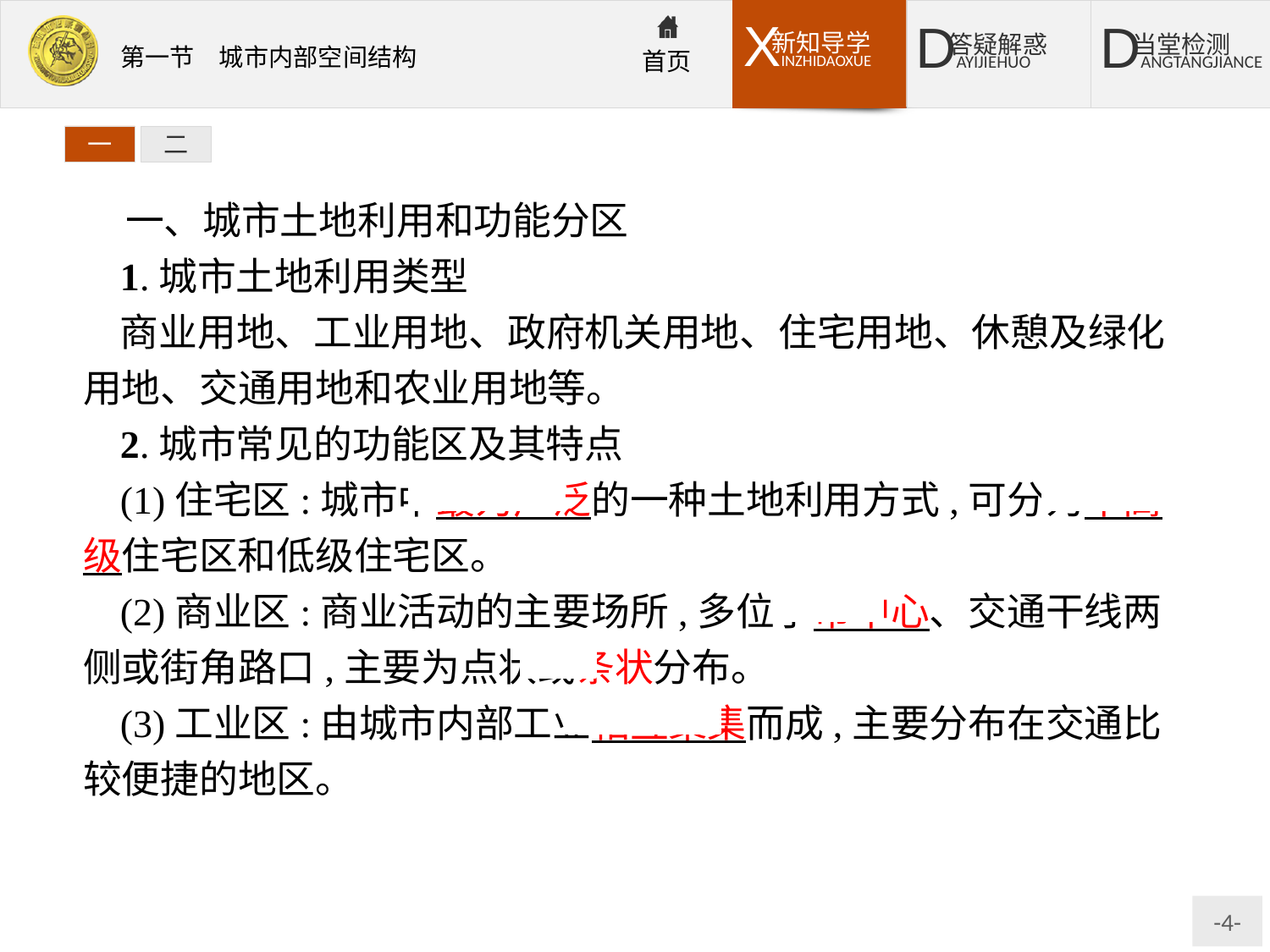

一
二
一、城市土地利用和功能分区
1.城市土地利用类型
商业用地、工业用地、政府机关用地、住宅用地、休憩及绿化用地、交通用地和农业用地等。
2.城市常见的功能区及其特点
(1)住宅区:城市中最为广泛的一种土地利用方式,可分为中高级住宅区和低级住宅区。
(2)商业区:商业活动的主要场所,多位于市中心、交通干线两侧或街角路口,主要为点状或条状分布。
(3)工业区:由城市内部工业相互聚集而成,主要分布在交通比较便捷的地区。